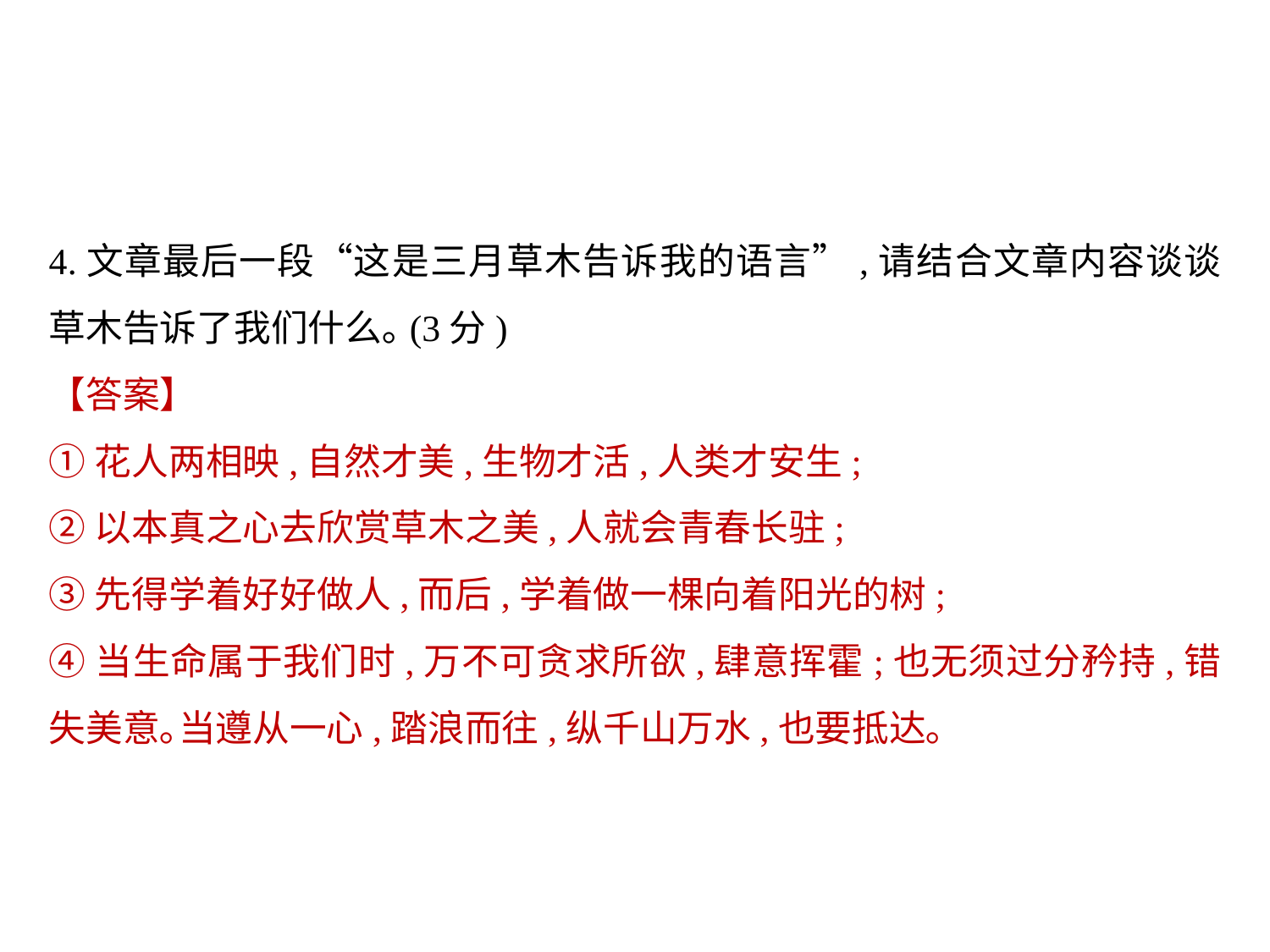

4.文章最后一段“这是三月草木告诉我的语言”,请结合文章内容谈谈草木告诉了我们什么｡(3分)
【答案】
①花人两相映,自然才美,生物才活,人类才安生;
②以本真之心去欣赏草木之美,人就会青春长驻;
③先得学着好好做人,而后,学着做一棵向着阳光的树;
④当生命属于我们时,万不可贪求所欲,肆意挥霍;也无须过分矜持,错失美意｡当遵从一心,踏浪而往,纵千山万水,也要抵达｡